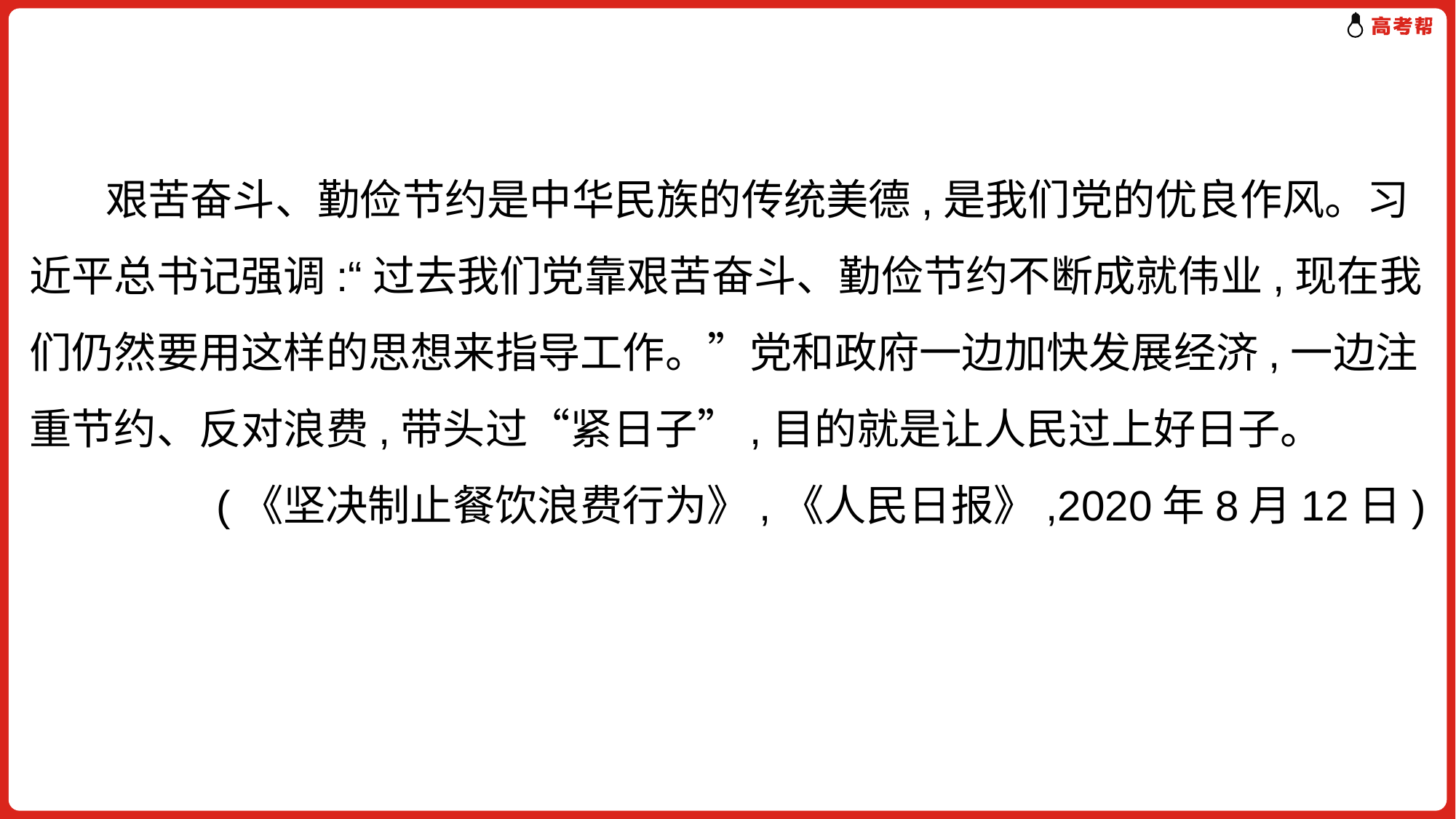

艰苦奋斗、勤俭节约是中华民族的传统美德,是我们党的优良作风。习近平总书记强调:“过去我们党靠艰苦奋斗、勤俭节约不断成就伟业,现在我们仍然要用这样的思想来指导工作。”党和政府一边加快发展经济,一边注重节约、反对浪费,带头过“紧日子”,目的就是让人民过上好日子。
(《坚决制止餐饮浪费行为》,《人民日报》,2020年8月12日)